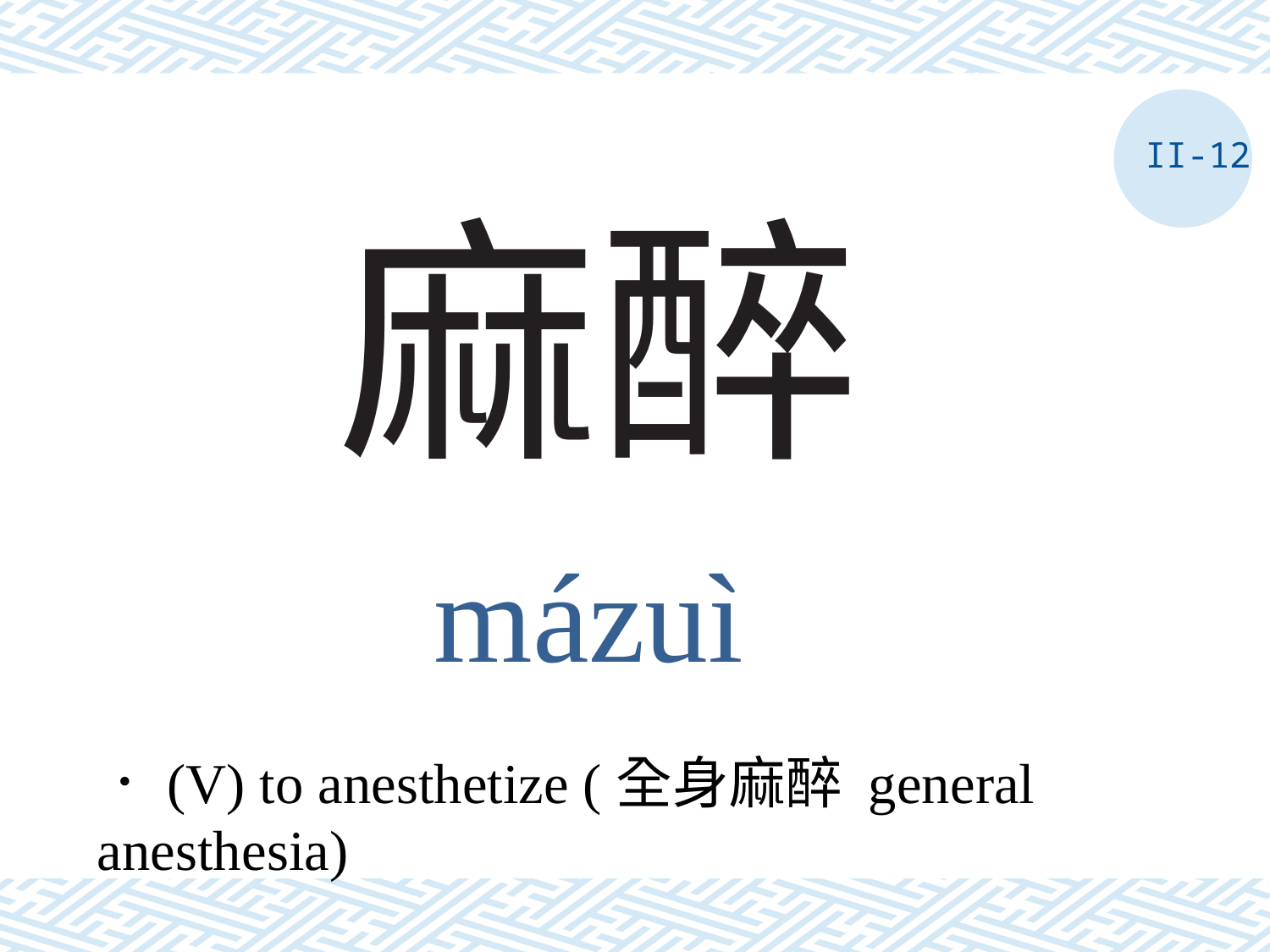

II-12

# 麻醉
mázuì
．(V) to anesthetize (全身麻醉 general anesthesia)